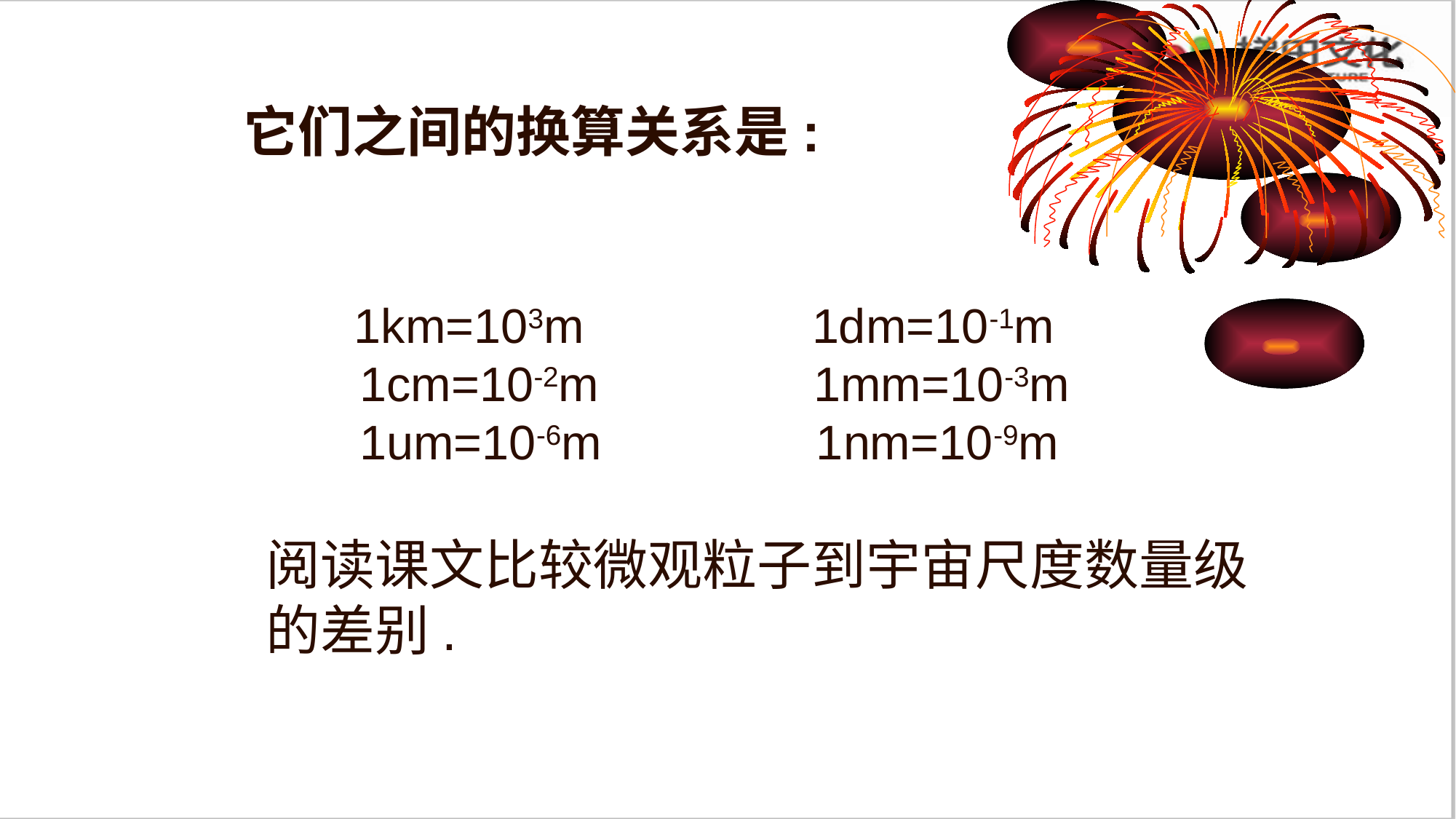

它们之间的换算关系是:
 1km=103m                 1dm=10-1m
 1cm=10-2m                1mm=10-3m
 1um=10-6m                1nm=10-9m
阅读课文比较微观粒子到宇宙尺度数量级的差别.